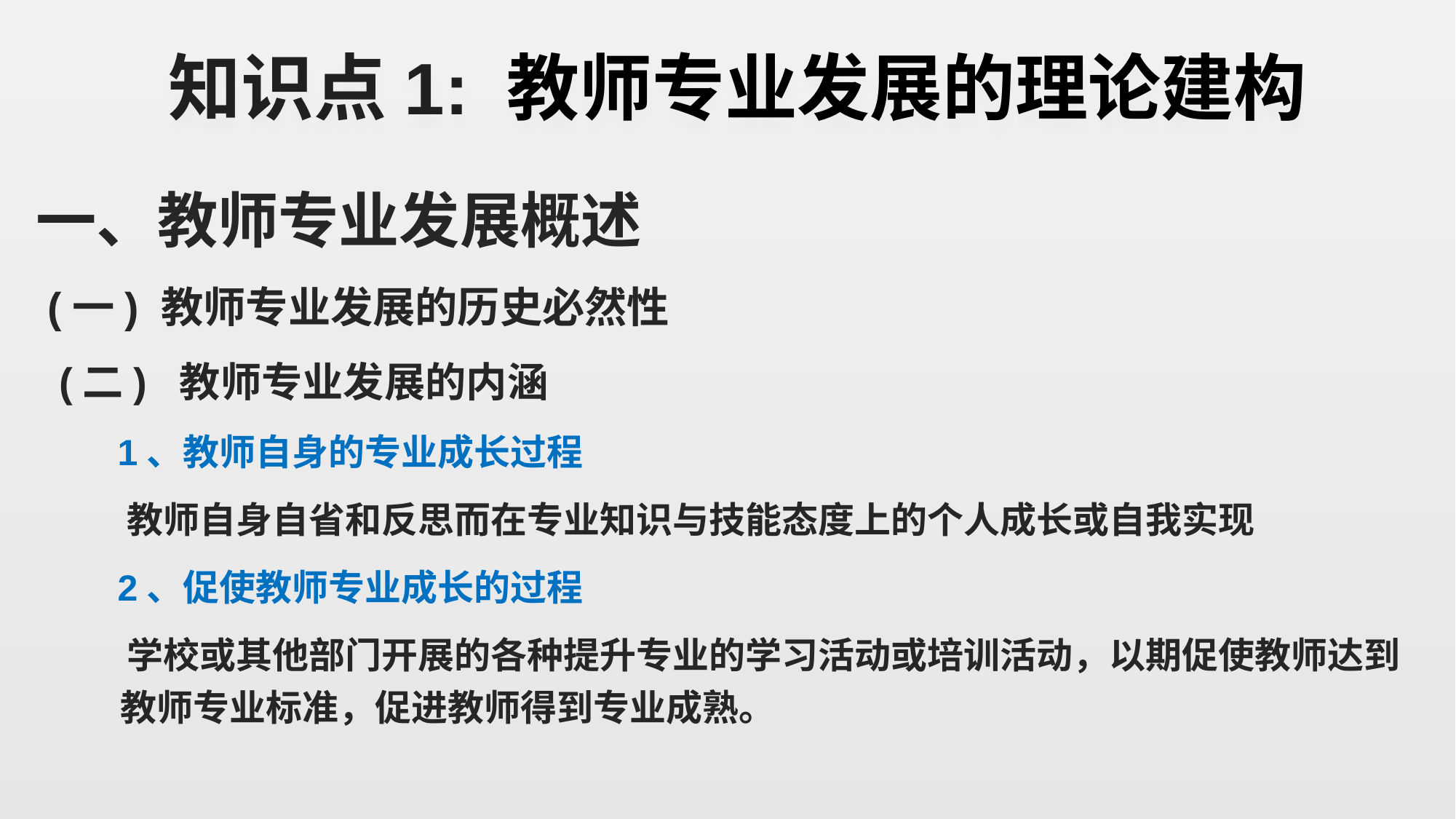

# 知识点1: 教师专业发展的理论建构
一、教师专业发展概述
 (一) 教师专业发展的历史必然性
  (二)  教师专业发展的内涵
        1、教师自身的专业成长过程
          教师自身自省和反思而在专业知识与技能态度上的个人成长或自我实现
        2、促使教师专业成长的过程
          学校或其他部门开展的各种提升专业的学习活动或培训活动，以期促使教师达到教师专业标准，促进教师得到专业成熟。